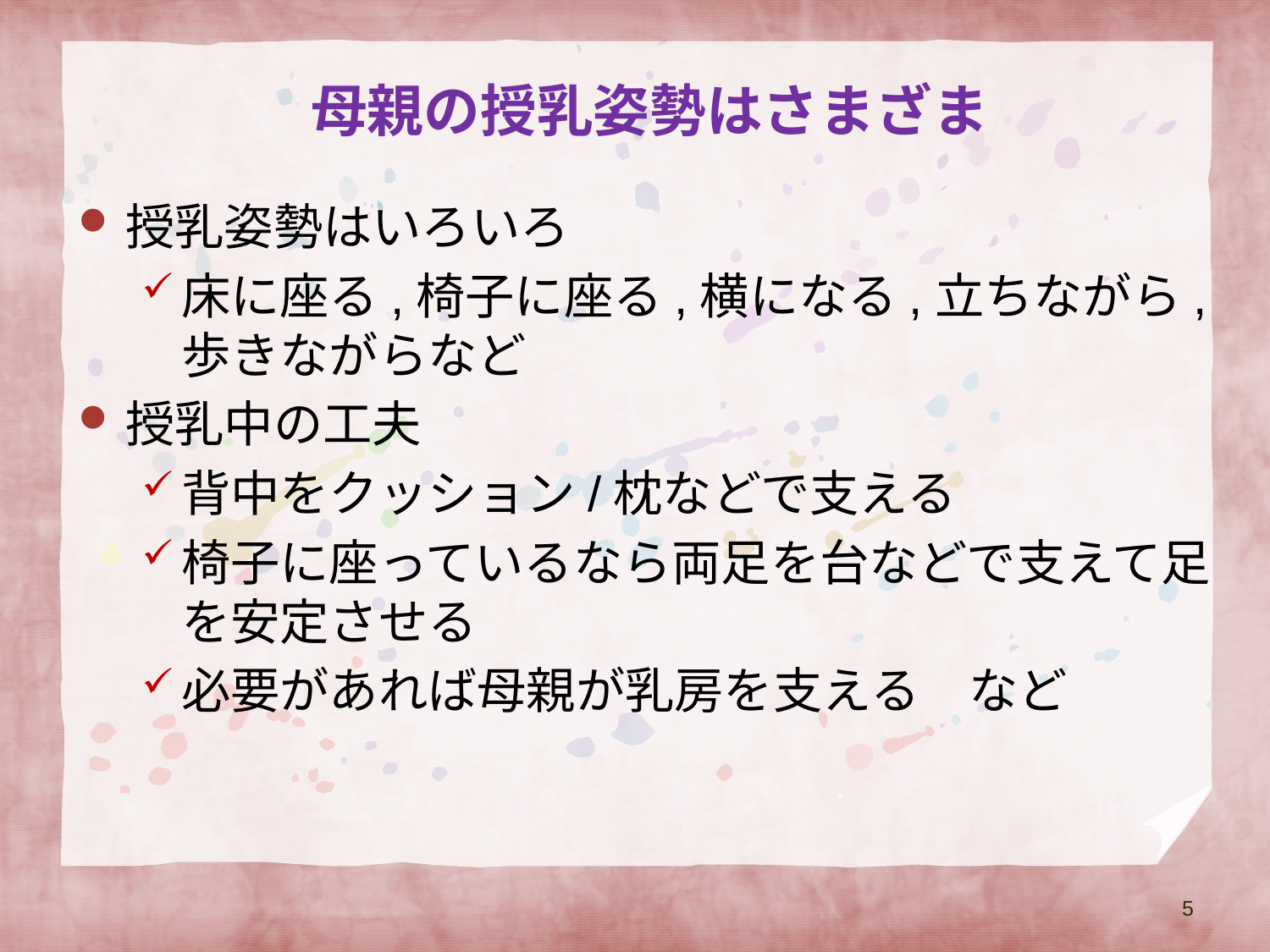

# 母親の授乳姿勢はさまざま
授乳姿勢はいろいろ
床に座る,椅子に座る,横になる,立ちながら,歩きながらなど
授乳中の工夫
背中をクッション/枕などで支える
椅子に座っているなら両足を台などで支えて足を安定させる
必要があれば母親が乳房を支える　など
5